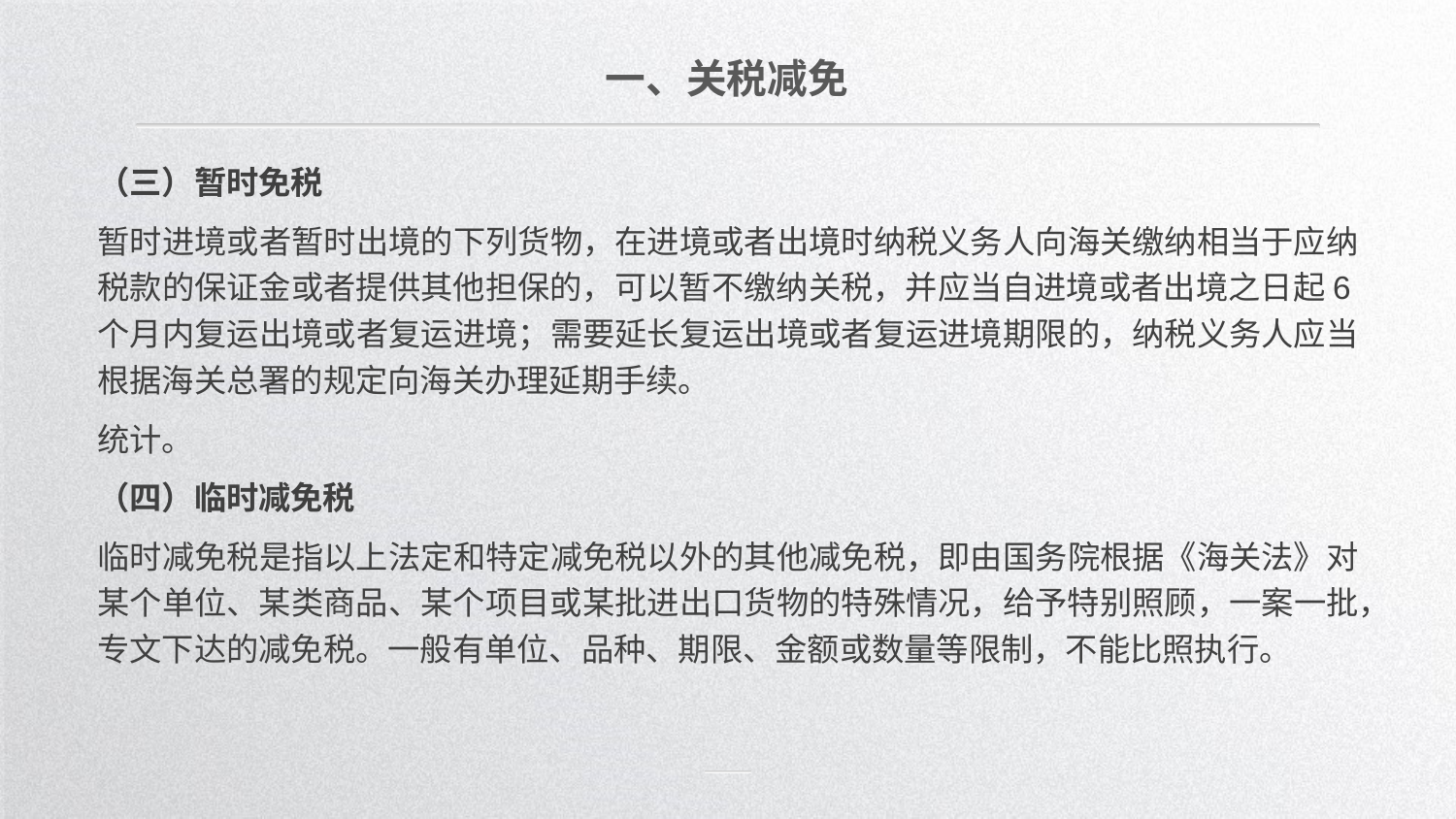

一、关税减免
（三）暂时免税
暂时进境或者暂时出境的下列货物，在进境或者出境时纳税义务人向海关缴纳相当于应纳税款的保证金或者提供其他担保的，可以暂不缴纳关税，并应当自进境或者出境之日起6个月内复运出境或者复运进境；需要延长复运出境或者复运进境期限的，纳税义务人应当根据海关总署的规定向海关办理延期手续。
统计。
（四）临时减免税
临时减免税是指以上法定和特定减免税以外的其他减免税，即由国务院根据《海关法》对某个单位、某类商品、某个项目或某批进出口货物的特殊情况，给予特别照顾，一案一批，专文下达的减免税。一般有单位、品种、期限、金额或数量等限制，不能比照执行。